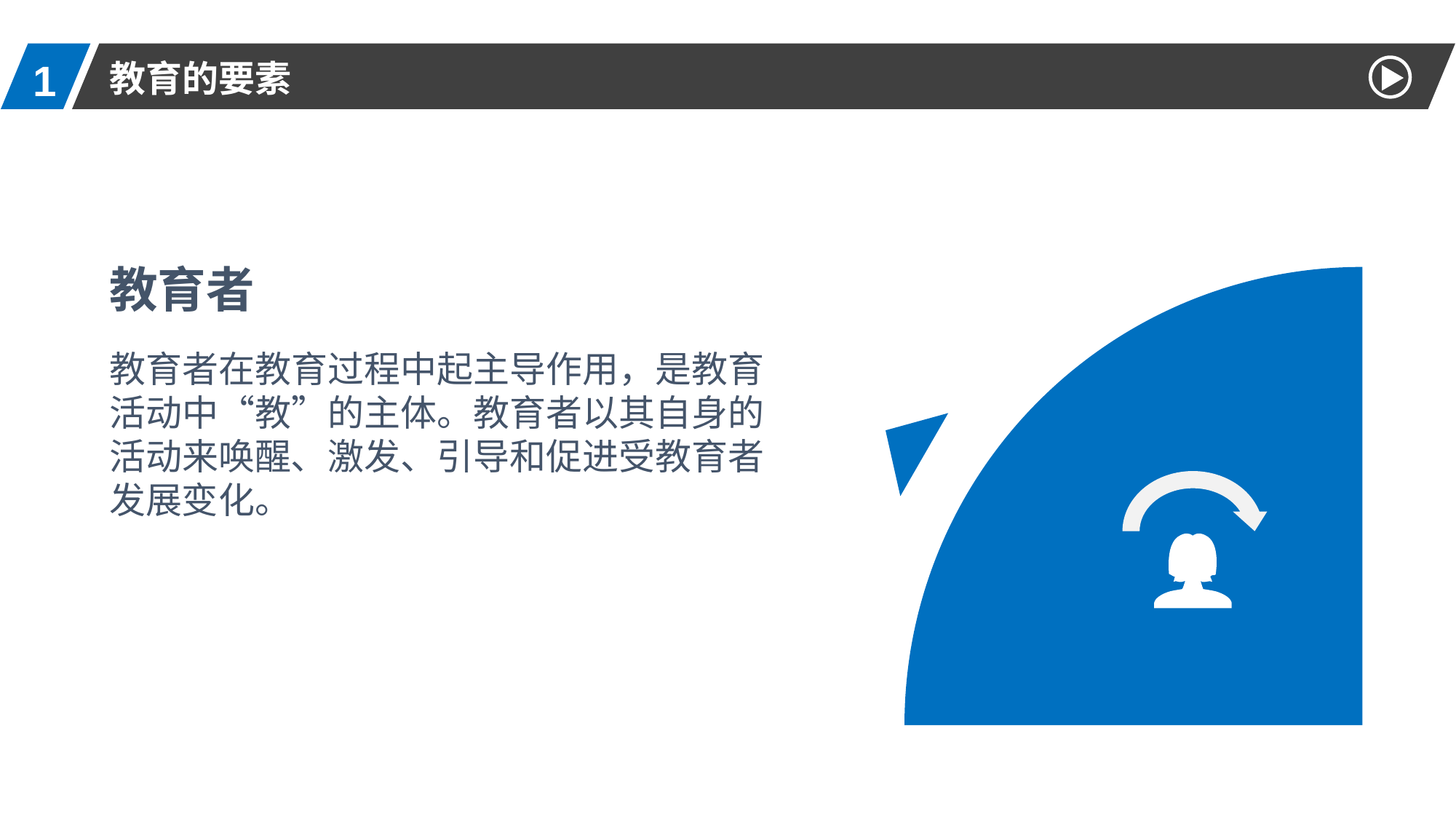

1
教育的要素

教育者

教育者在教育过程中起主导作用，是教育活动中“教”的主体。教育者以其自身的活动来唤醒、激发、引导和促进受教育者发展变化。